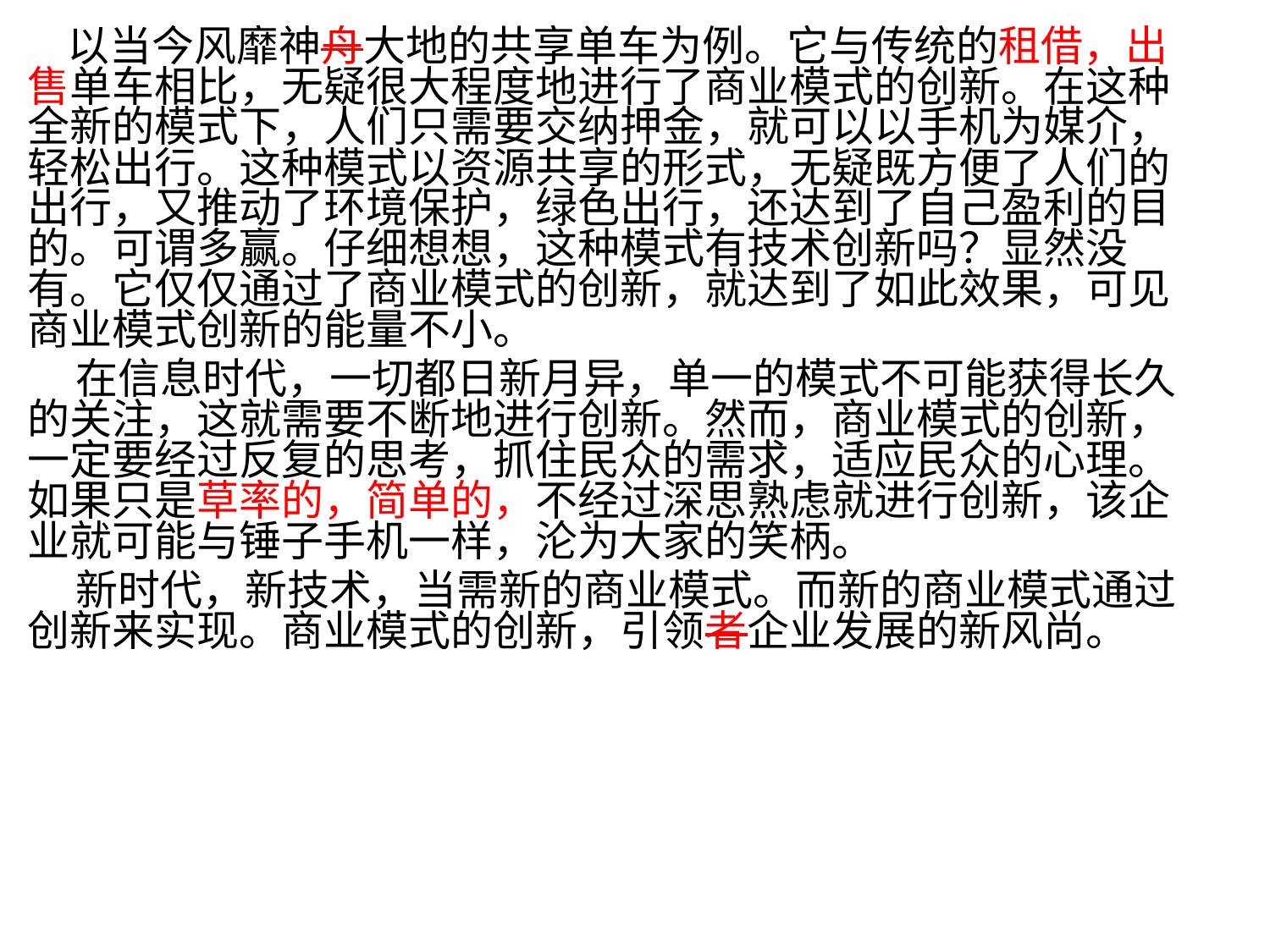

以当今风靡神舟大地的共享单车为例。它与传统的租借，出售单车相比，无疑很大程度地进行了商业模式的创新。在这种全新的模式下，人们只需要交纳押金，就可以以手机为媒介，轻松出行。这种模式以资源共享的形式，无疑既方便了人们的出行，又推动了环境保护，绿色出行，还达到了自己盈利的目的。可谓多赢。仔细想想，这种模式有技术创新吗？显然没有。它仅仅通过了商业模式的创新，就达到了如此效果，可见商业模式创新的能量不小。
    在信息时代，一切都日新月异，单一的模式不可能获得长久的关注，这就需要不断地进行创新。然而，商业模式的创新，一定要经过反复的思考，抓住民众的需求，适应民众的心理。如果只是草率的，简单的，不经过深思熟虑就进行创新，该企业就可能与锤子手机一样，沦为大家的笑柄。
    新时代，新技术，当需新的商业模式。而新的商业模式通过创新来实现。商业模式的创新，引领者企业发展的新风尚。